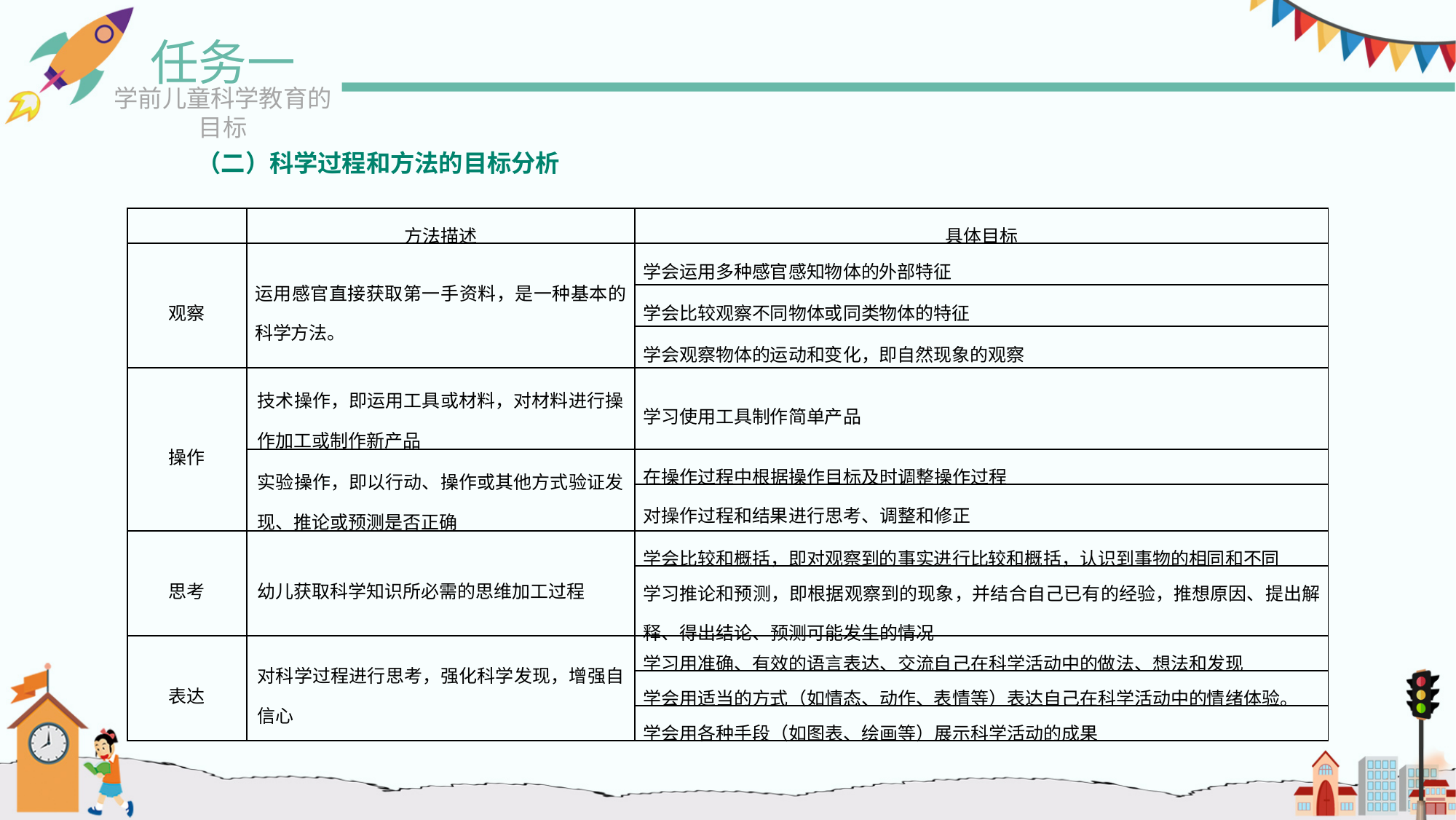

任务一
学前儿童科学教育的目标

（二）科学过程和方法的目标分析
|  | 方法描述 | 具体目标 |
| --- | --- | --- |
| 观察 | 运用感官直接获取第一手资料，是一种基本的科学方法。 | 学会运用多种感官感知物体的外部特征 |
|  |  | 学会比较观察不同物体或同类物体的特征 |
|  |  | 学会观察物体的运动和变化，即自然现象的观察 |
| 操作 | 技术操作，即运用工具或材料，对材料进行操作加工或制作新产品 | 学习使用工具制作简单产品 |
|  | 实验操作，即以行动、操作或其他方式验证发现、推论或预测是否正确 | 在操作过程中根据操作目标及时调整操作过程 |
|  |  | 对操作过程和结果进行思考、调整和修正 |
| 思考 | 幼儿获取科学知识所必需的思维加工过程 | 学会比较和概括，即对观察到的事实进行比较和概括，认识到事物的相同和不同 |
|  |  | 学习推论和预测，即根据观察到的现象，并结合自己已有的经验，推想原因、提出解释、得出结论、预测可能发生的情况 |
| 表达 | 对科学过程进行思考，强化科学发现，增强自信心 | 学习用准确、有效的语言表达、交流自己在科学活动中的做法、想法和发现 |
|  |  | 学会用适当的方式（如情态、动作、表情等）表达自己在科学活动中的情绪体验。 |
|  |  | 学会用各种手段（如图表、绘画等）展示科学活动的成果 |